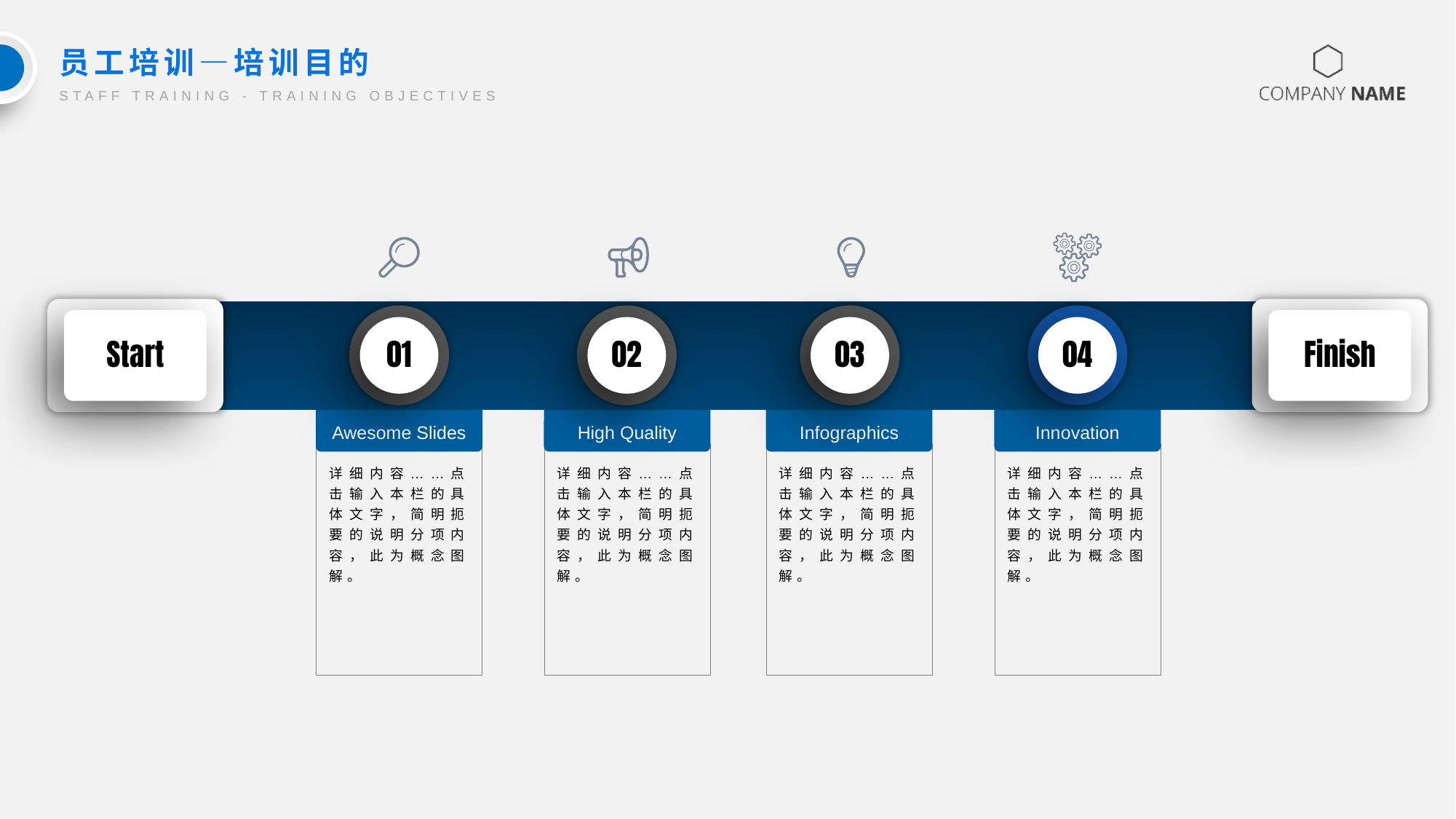

员工培训—培训目的
STAFF TRAINING - TRAINING OBJECTIVES

Start

Finish

01

02

03

04
Awesome Slides
High Quality
Infographics
Innovation
详细内容……点击输入本栏的具体文字，简明扼要的说明分项内容，此为概念图解。
详细内容……点击输入本栏的具体文字，简明扼要的说明分项内容，此为概念图解。
详细内容……点击输入本栏的具体文字，简明扼要的说明分项内容，此为概念图解。
详细内容……点击输入本栏的具体文字，简明扼要的说明分项内容，此为概念图解。